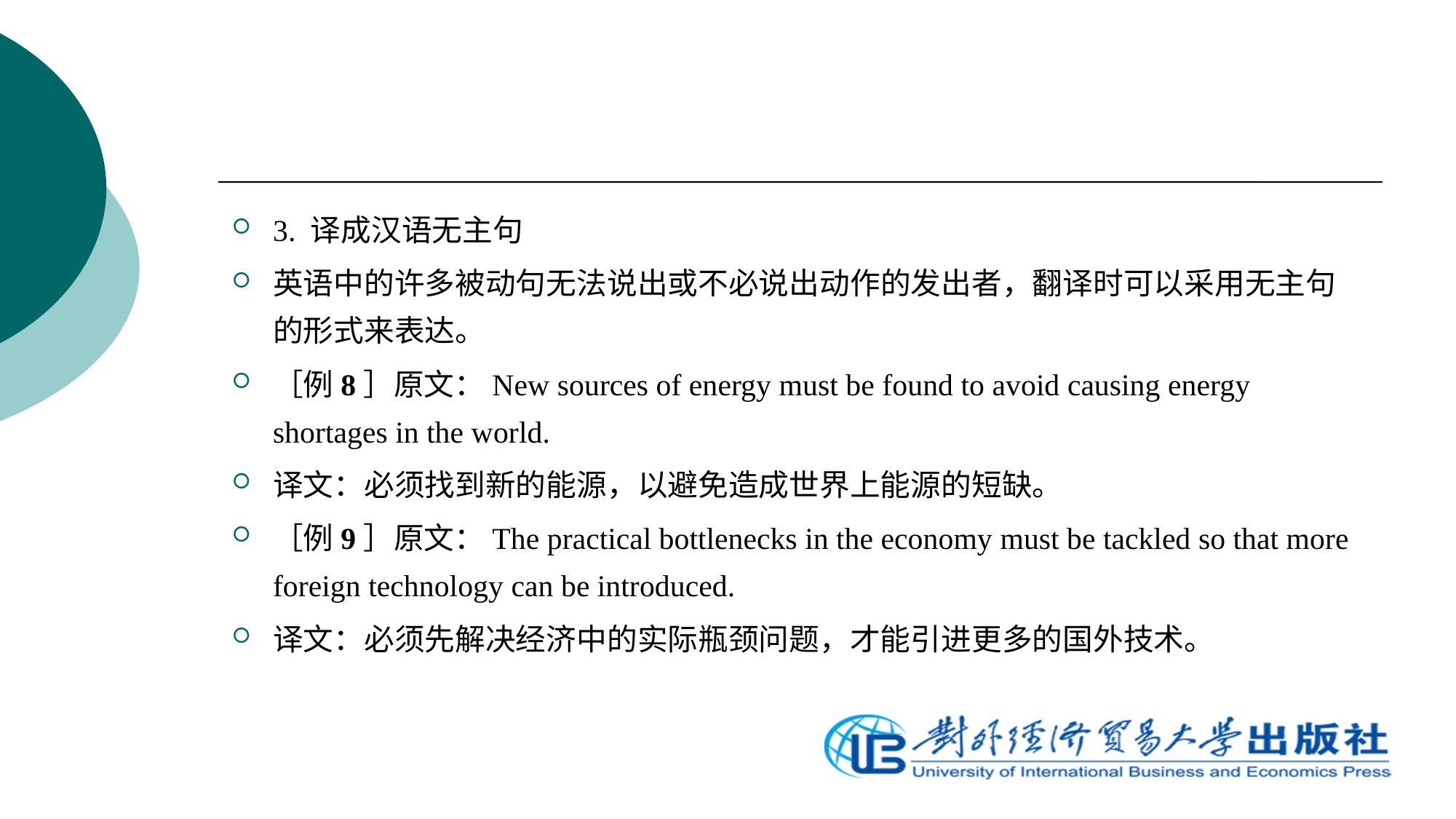

3. 译成汉语无主句
英语中的许多被动句无法说出或不必说出动作的发出者，翻译时可以采用无主句的形式来表达。
［例8］原文：New sources of energy must be found to avoid causing energy shortages in the world.
译文：必须找到新的能源，以避免造成世界上能源的短缺。
［例9］原文：The practical bottlenecks in the economy must be tackled so that more foreign technology can be introduced.
译文：必须先解决经济中的实际瓶颈问题，才能引进更多的国外技术。